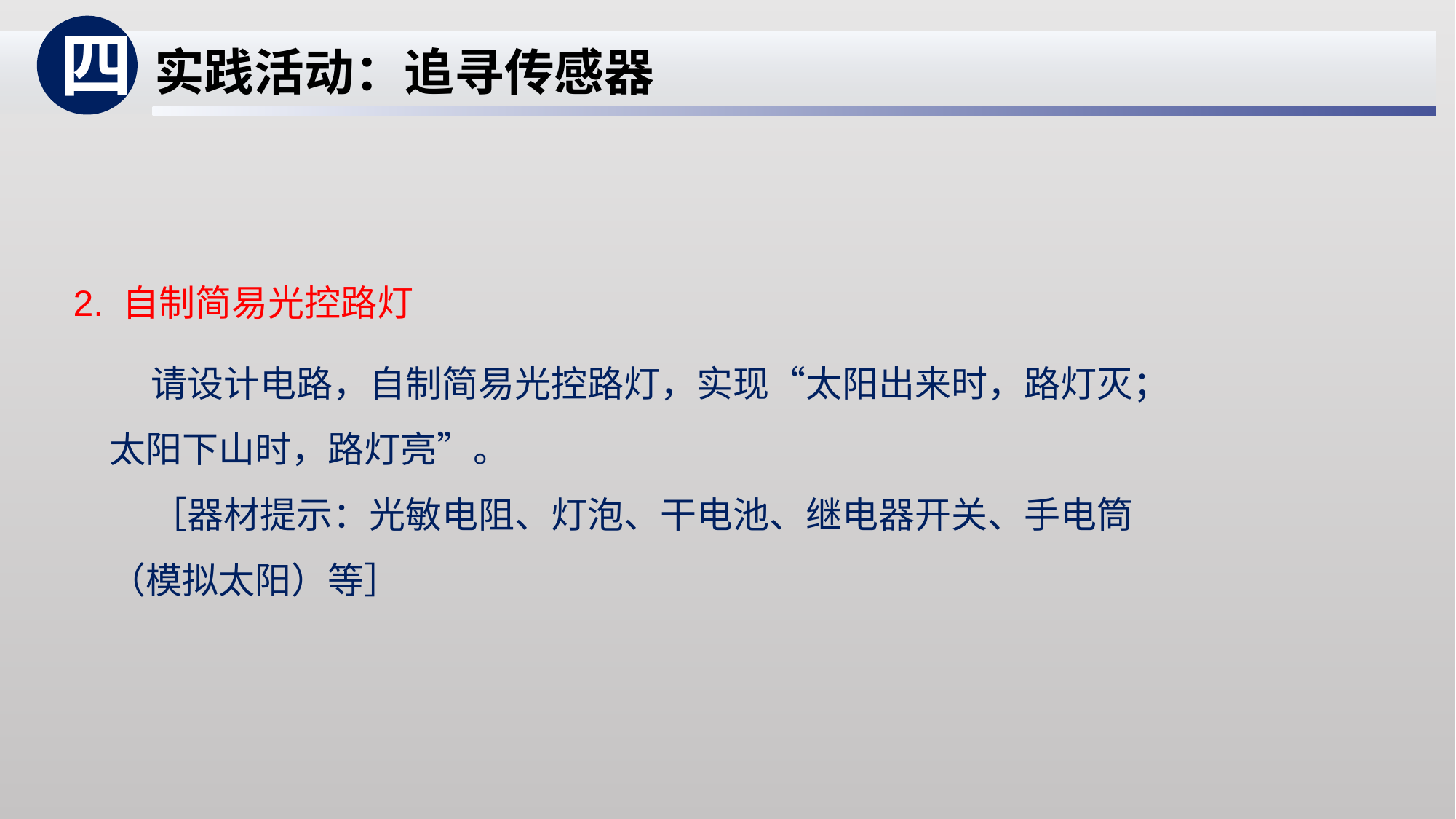

四

实践活动：追寻传感器

2. 自制简易光控路灯
    请设计电路，自制简易光控路灯，实现“太阳出来时，路灯灭；太阳下山时，路灯亮”。
    ［器材提示：光敏电阻、灯泡、干电池、继电器开关、手电筒（模拟太阳）等］